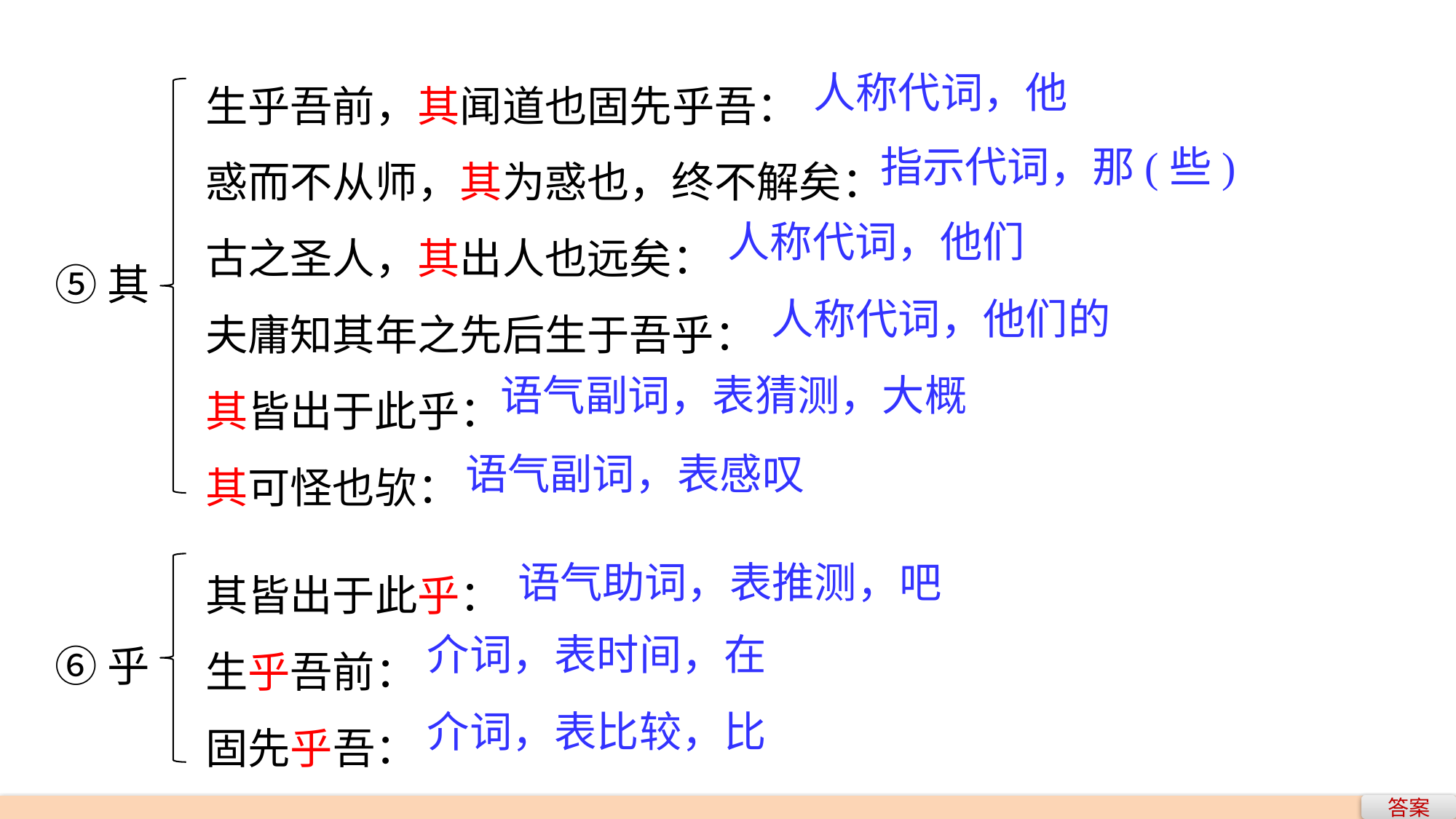

生乎吾前，其闻道也固先乎吾：
惑而不从师，其为惑也，终不解矣：
古之圣人，其出人也远矣：
夫庸知其年之先后生于吾乎：
其皆出于此乎：
其可怪也欤：
人称代词，他

指示代词，那(些)
人称代词，他们
⑤其
人称代词，他们的
语气副词，表猜测，大概
语气副词，表感叹
其皆出于此乎：
生乎吾前：
固先乎吾：
语气助词，表推测，吧

介词，表时间，在
⑥乎
介词，表比较，比
答案